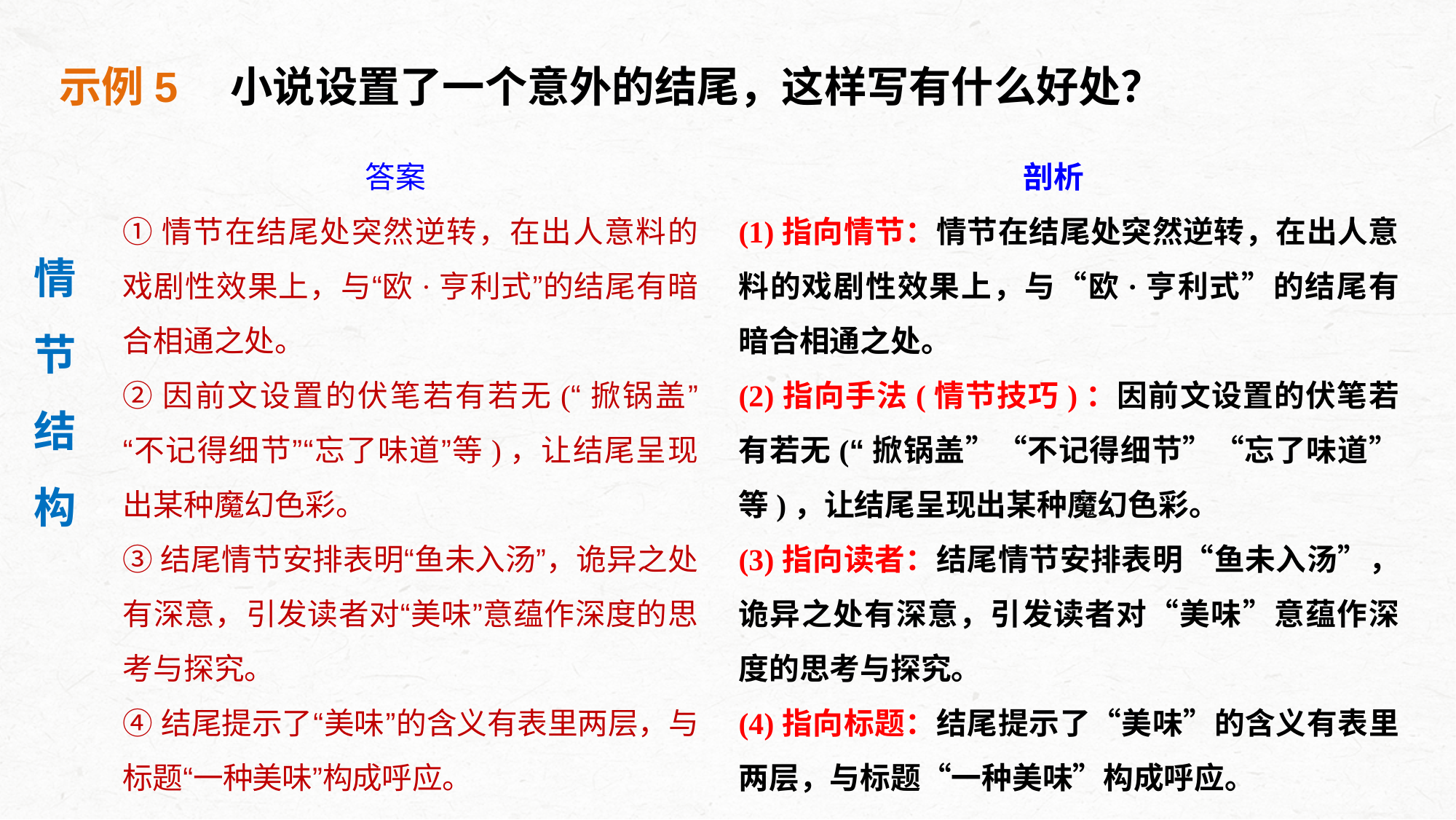

示例5　小说设置了一个意外的结尾，这样写有什么好处？

答案
①情节在结尾处突然逆转，在出人意料的戏剧性效果上，与“欧·亨利式”的结尾有暗合相通之处。
②因前文设置的伏笔若有若无(“掀锅盖”“不记得细节”“忘了味道”等)，让结尾呈现出某种魔幻色彩。
③结尾情节安排表明“鱼未入汤”，诡异之处有深意，引发读者对“美味”意蕴作深度的思考与探究。
④结尾提示了“美味”的含义有表里两层，与标题“一种美味”构成呼应。
剖析
(1)指向情节：情节在结尾处突然逆转，在出人意料的戏剧性效果上，与“欧·亨利式”的结尾有暗合相通之处。
(2)指向手法(情节技巧)：因前文设置的伏笔若有若无(“掀锅盖”“不记得细节”“忘了味道”等)，让结尾呈现出某种魔幻色彩。
(3)指向读者：结尾情节安排表明“鱼未入汤”，诡异之处有深意，引发读者对“美味”意蕴作深度的思考与探究。
(4)指向标题：结尾提示了“美味”的含义有表里两层，与标题“一种美味”构成呼应。
情
节
结
构